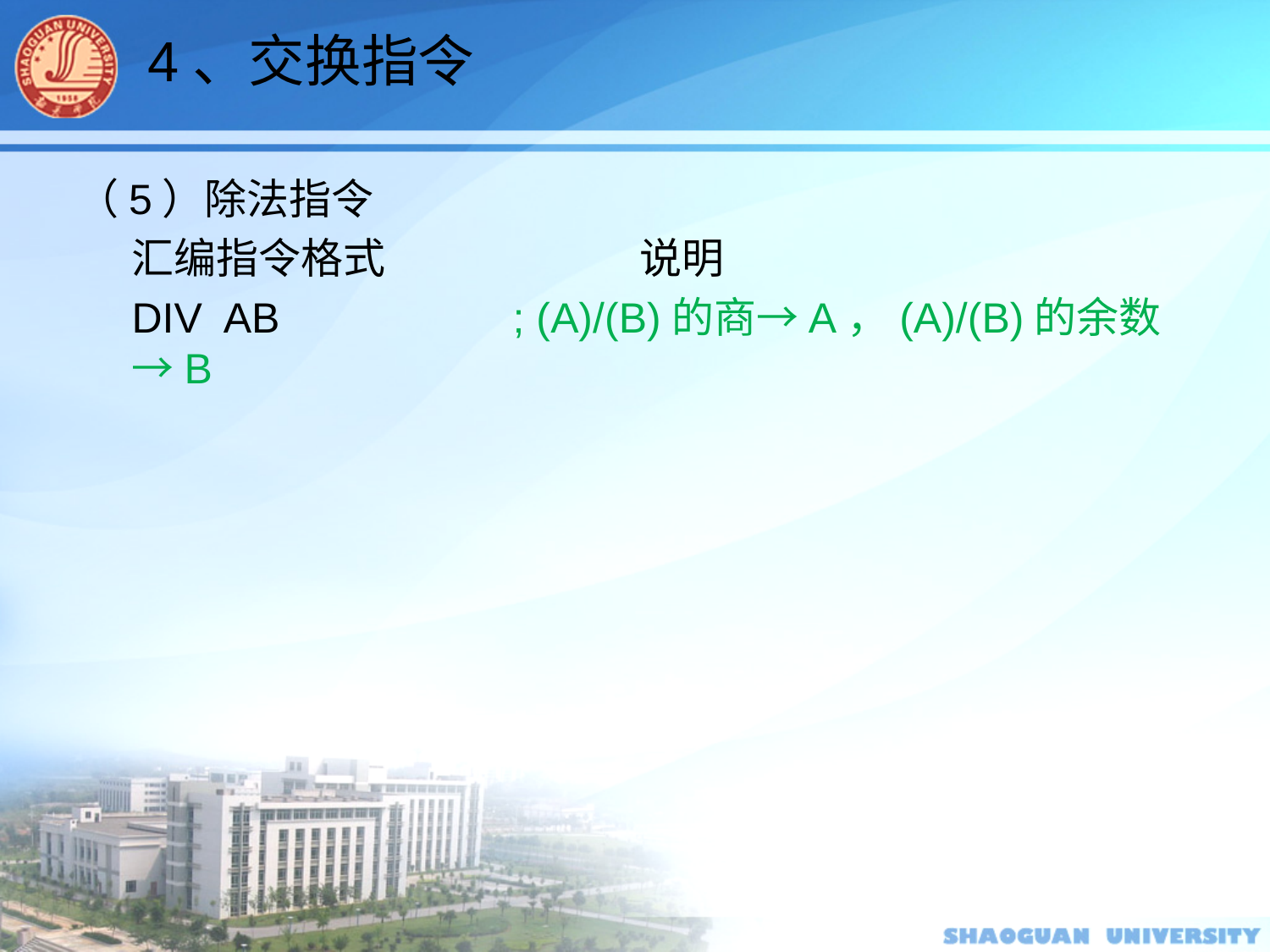

4、交换指令
（5）除法指令
汇编指令格式		说明
DIV  AB  		; (A)/(B)的商→A，(A)/(B)的余数→B